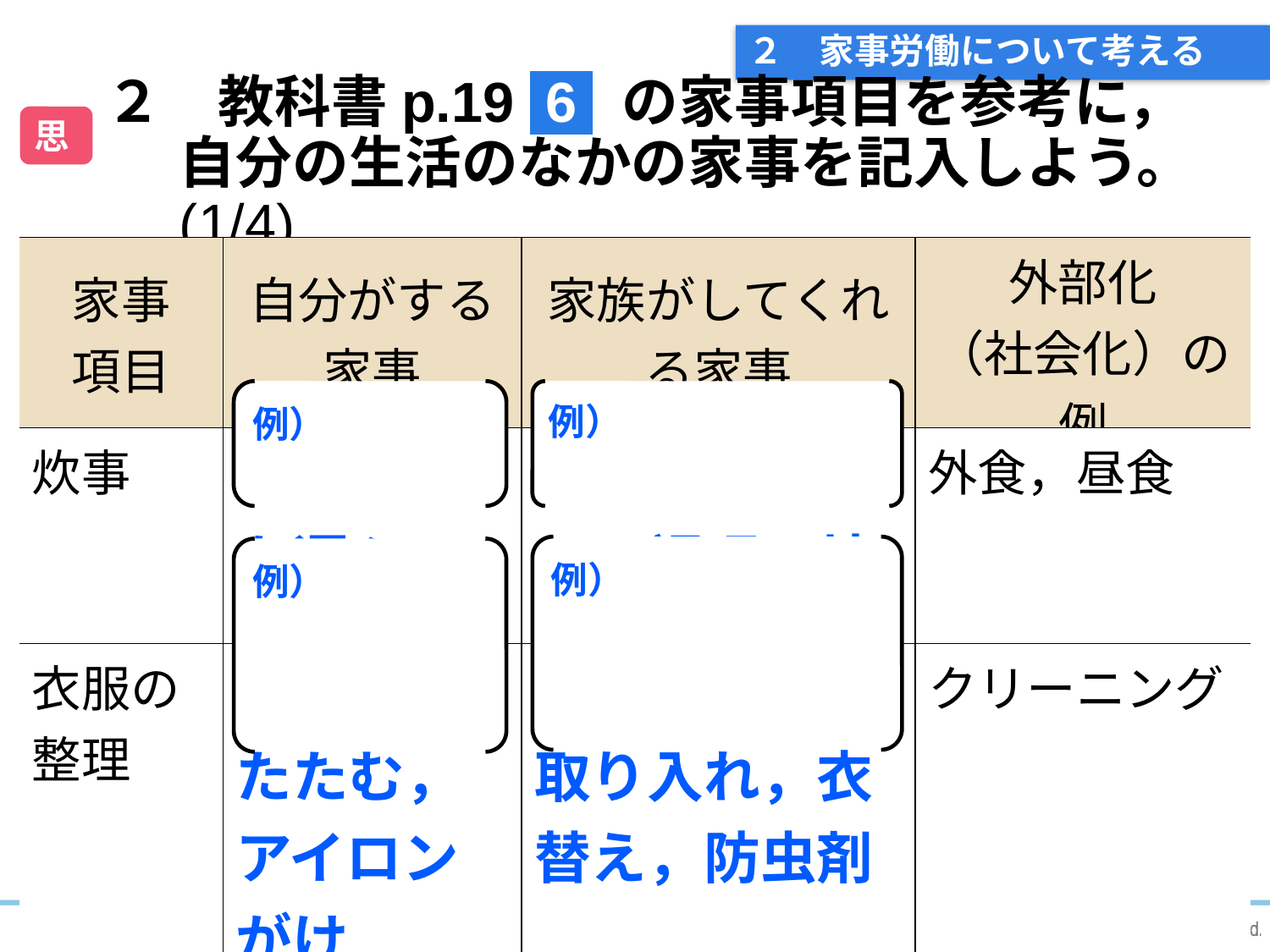

# ２　家事労働について考える
２　教科書p.19  6  の家事項目を参考に，自分の生活のなかの家事を記入しよう。(1/4)
思
| 家事 項目 | 自分がする 家事 | 家族がしてくれる家事 | 外部化 （社会化）の例 |
| --- | --- | --- | --- |
| 炊事 | 例）食器を運ぶ | 例）献立，購入，調理，片付け | 外食，昼食 |
| 衣服の整理 | 洗濯物をたたむ，アイロンがけ | 洗濯，干す，取り入れ，衣替え，防虫剤 | クリーニング |
例）
例）
例）
例）
9